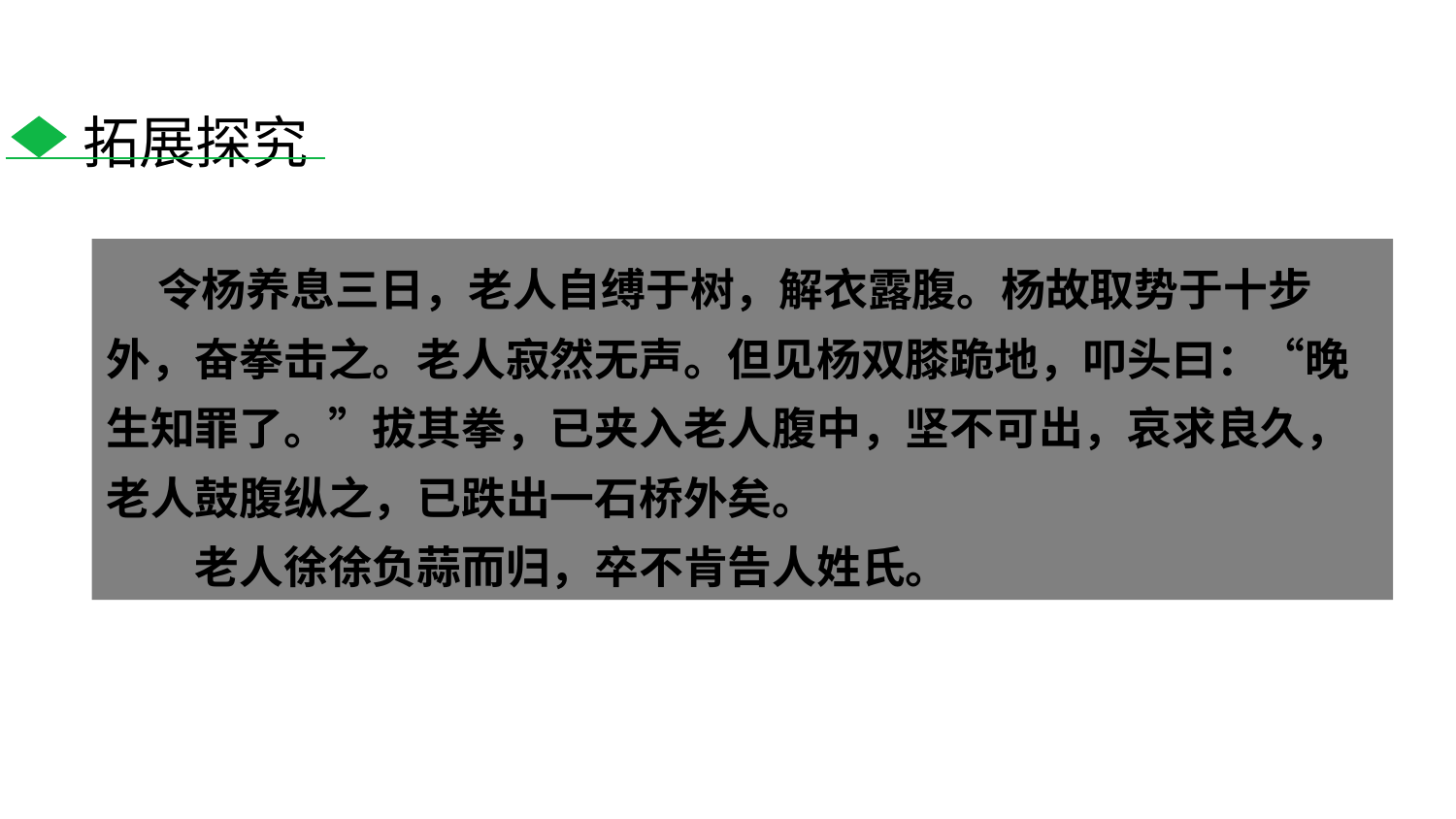

拓展探究

    令杨养息三日，老人自缚于树，解衣露腹。杨故取势于十步外，奋拳击之。老人寂然无声。但见杨双膝跪地，叩头曰：“晚生知罪了。”拔其拳，已夹入老人腹中，坚不可出，哀求良久，老人鼓腹纵之，已跌出一石桥外矣。
　　老人徐徐负蒜而归，卒不肯告人姓氏。